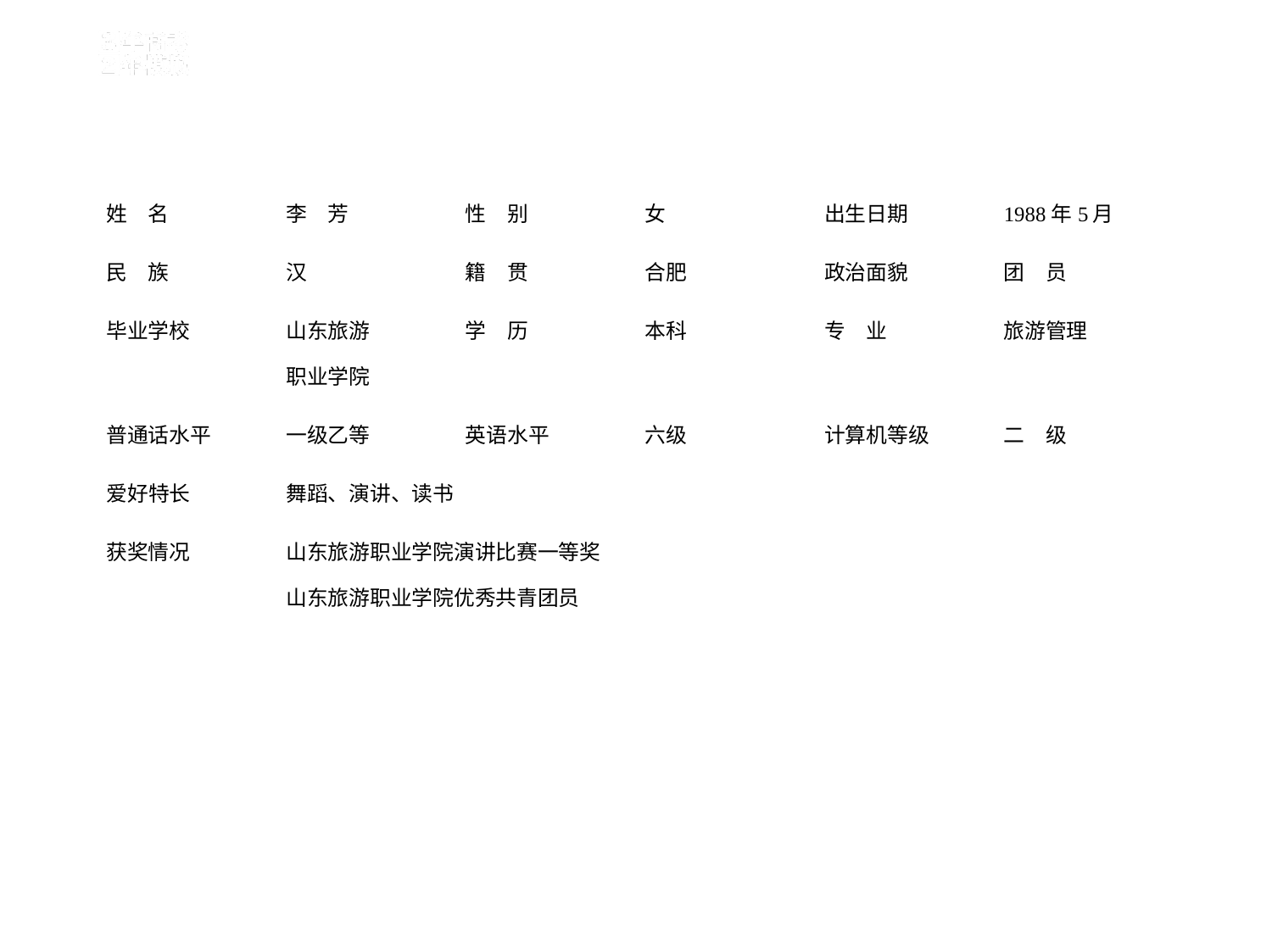

| 姓　名 | 李　芳 | 性　别 | 女 | 出生日期 | 1988年5月 |
| --- | --- | --- | --- | --- | --- |
| 民　族 | 汉 | 籍　贯 | 合肥 | 政治面貌 | 团　员 |
| 毕业学校 | 山东旅游 职业学院 | 学　历 | 本科 | 专　业 | 旅游管理 |
| 普通话水平 | 一级乙等 | 英语水平 | 六级 | 计算机等级 | 二　级 |
| 爱好特长 | 舞蹈、演讲、读书 |  |  |  |  |
| 获奖情况 | 山东旅游职业学院演讲比赛一等奖 山东旅游职业学院优秀共青团员 |  |  |  |  |